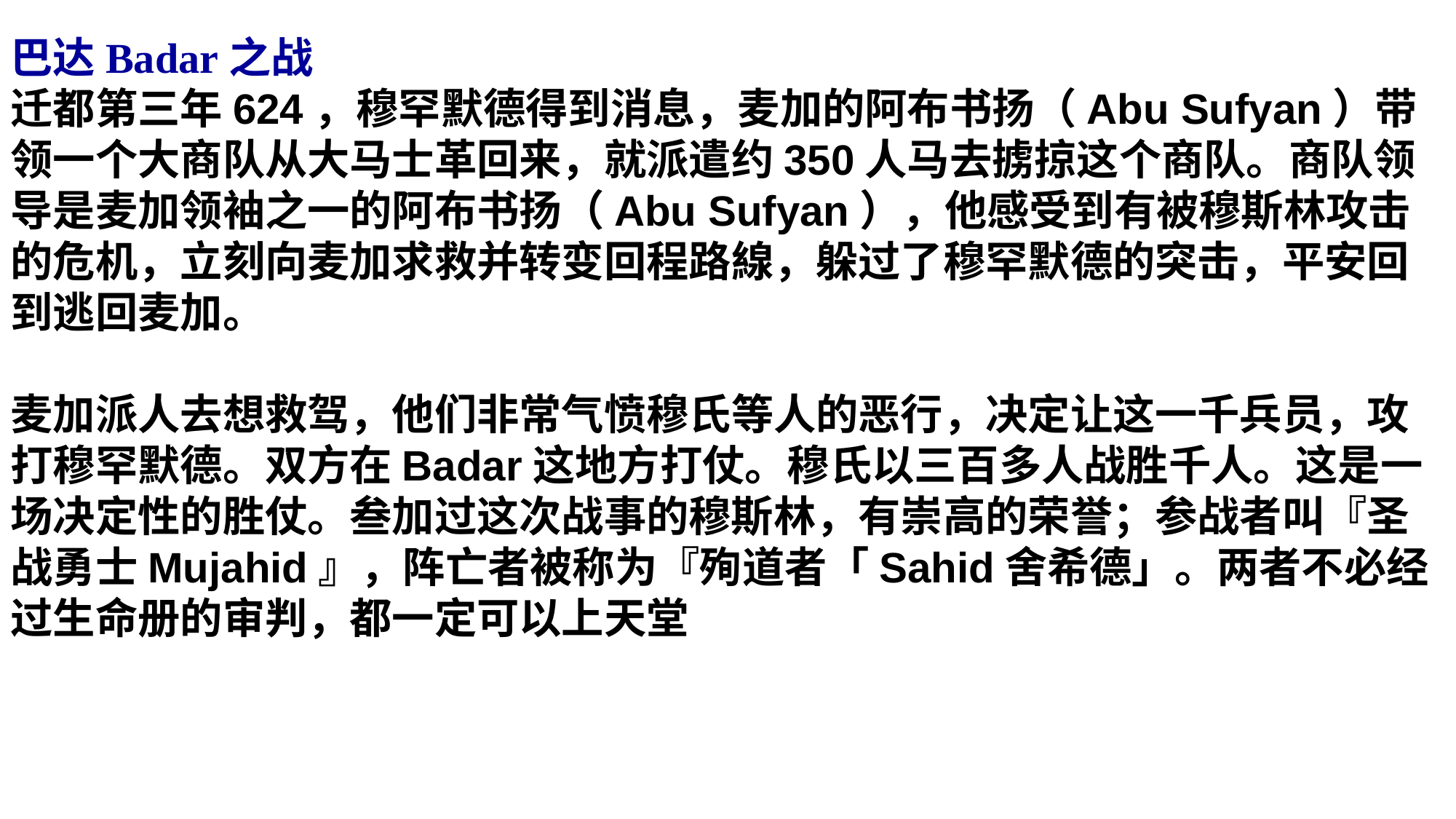

巴达Badar之战
迁都第三年624，穆罕默德得到消息，麦加的阿布书扬（Abu Sufyan）带领一个大商队从大马士革回来，就派遣约350人马去掳掠这个商队。商队领导是麦加领袖之一的阿布书扬（Abu Sufyan），他感受到有被穆斯林攻击的危机，立刻向麦加求救并转变回程路線，躲过了穆罕默德的突击，平安回到逃回麦加。

麦加派人去想救驾，他们非常气愤穆氏等人的恶行，决定让这一千兵员，攻打穆罕默德。双方在Badar这地方打仗。穆氏以三百多人战胜千人。这是一场决定性的胜仗。叁加过这次战事的穆斯林，有崇高的荣誉；参战者叫『圣战勇士Mujahid』，阵亡者被称为『殉道者「Sahid舍希德」。两者不必经过生命册的审判，都一定可以上天堂